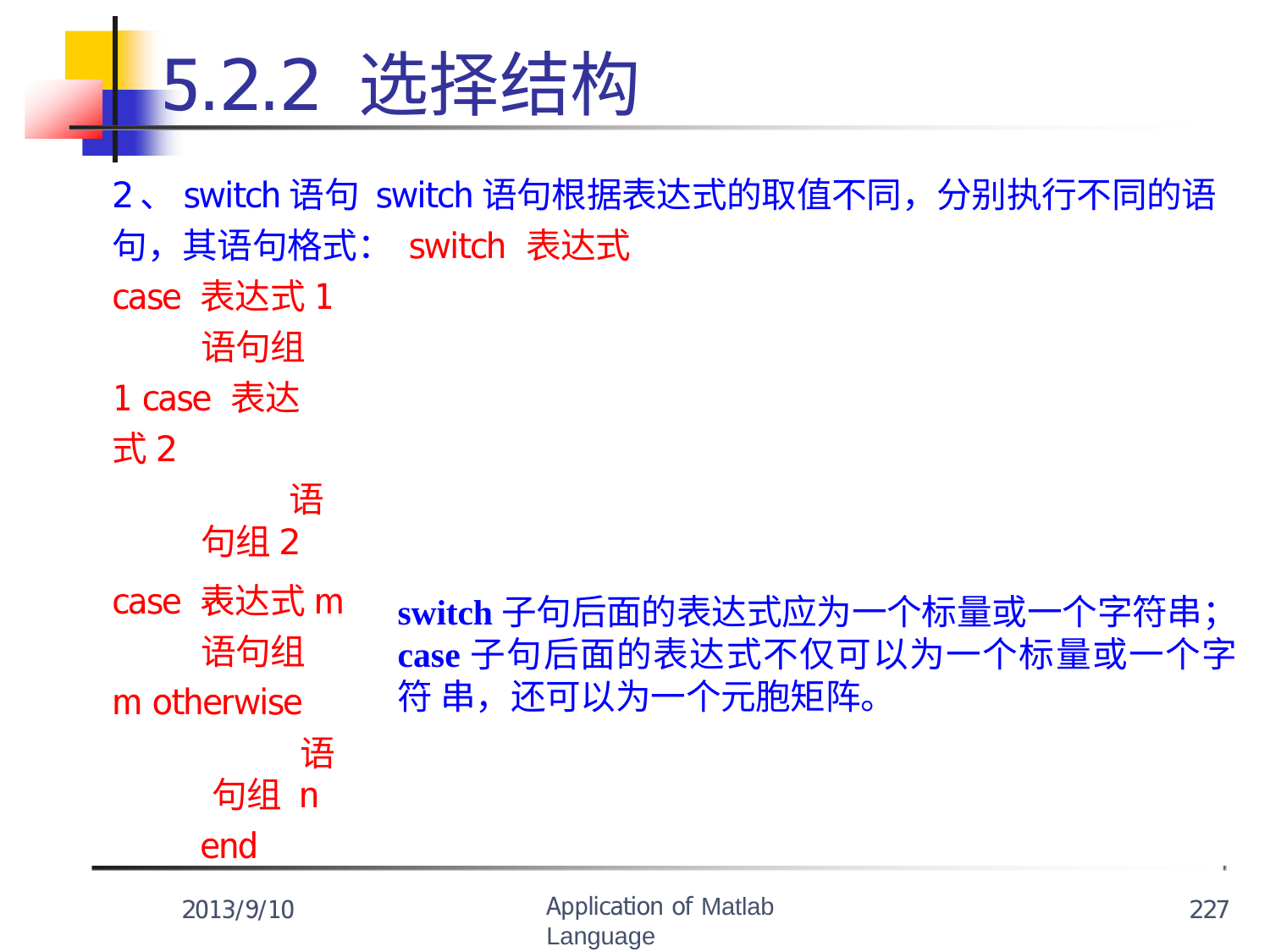

# 5.2.2 选择结构
2、switch语句 switch语句根据表达式的取值不同，分别执行不同的语句，其语句格式： switch 表达式
case 表达式1
语句组1 case 表达式2
语句组2
…
case 表达式m
语句组m otherwise
语句组 n
end
switch子句后面的表达式应为一个标量或一个字符串； case子句后面的表达式不仅可以为一个标量或一个字符 串，还可以为一个元胞矩阵。
Application of Matlab Language
2013/9/10
227